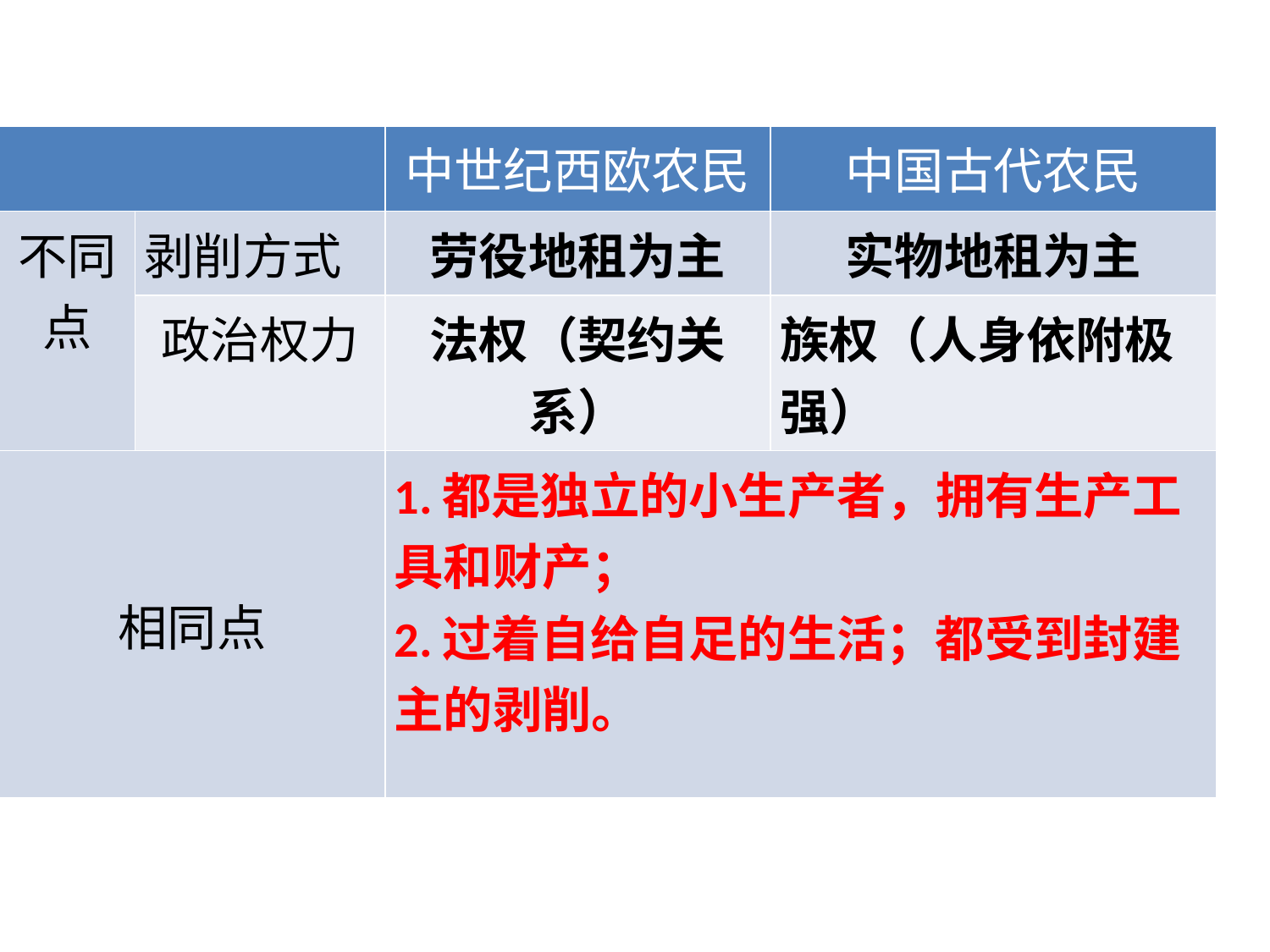

|  |  | 中世纪西欧农民 | 中国古代农民 |
| --- | --- | --- | --- |
| 不同点 | 剥削方式 | 劳役地租为主 | 实物地租为主 |
|  | 政治权力 | 法权（契约关系） | 族权（人身依附极强） |
| 相同点 |  | 1.都是独立的小生产者，拥有生产工具和财产； 2.过着自给自足的生活；都受到封建主的剥削。 |  |